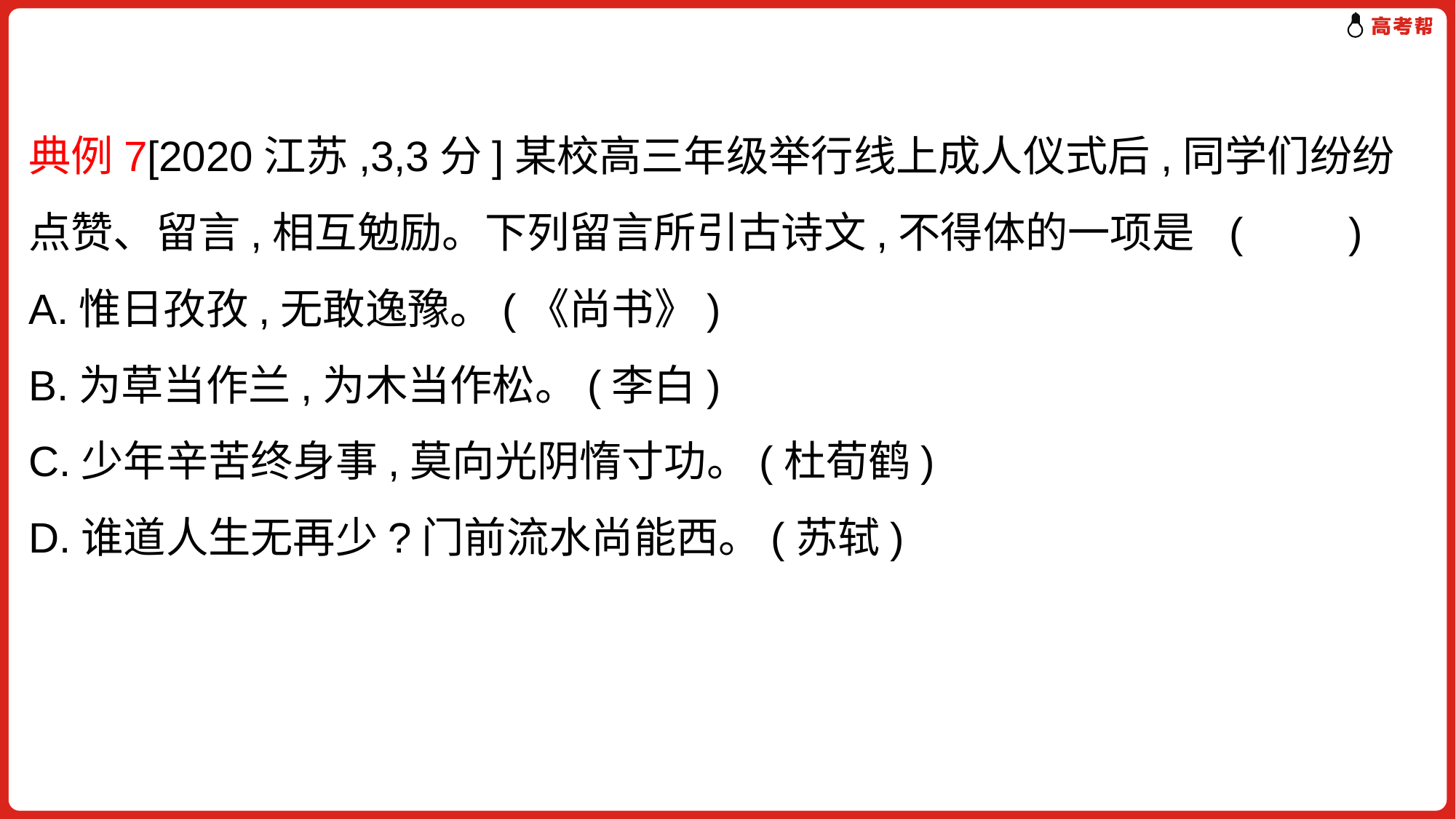

典例7[2020江苏,3,3分]某校高三年级举行线上成人仪式后,同学们纷纷点赞、留言,相互勉励。下列留言所引古诗文,不得体的一项是	(　　)
A.惟日孜孜,无敢逸豫。(《尚书》)
B.为草当作兰,为木当作松。(李白)
C.少年辛苦终身事,莫向光阴惰寸功。(杜荀鹤)
D.谁道人生无再少?门前流水尚能西。(苏轼)